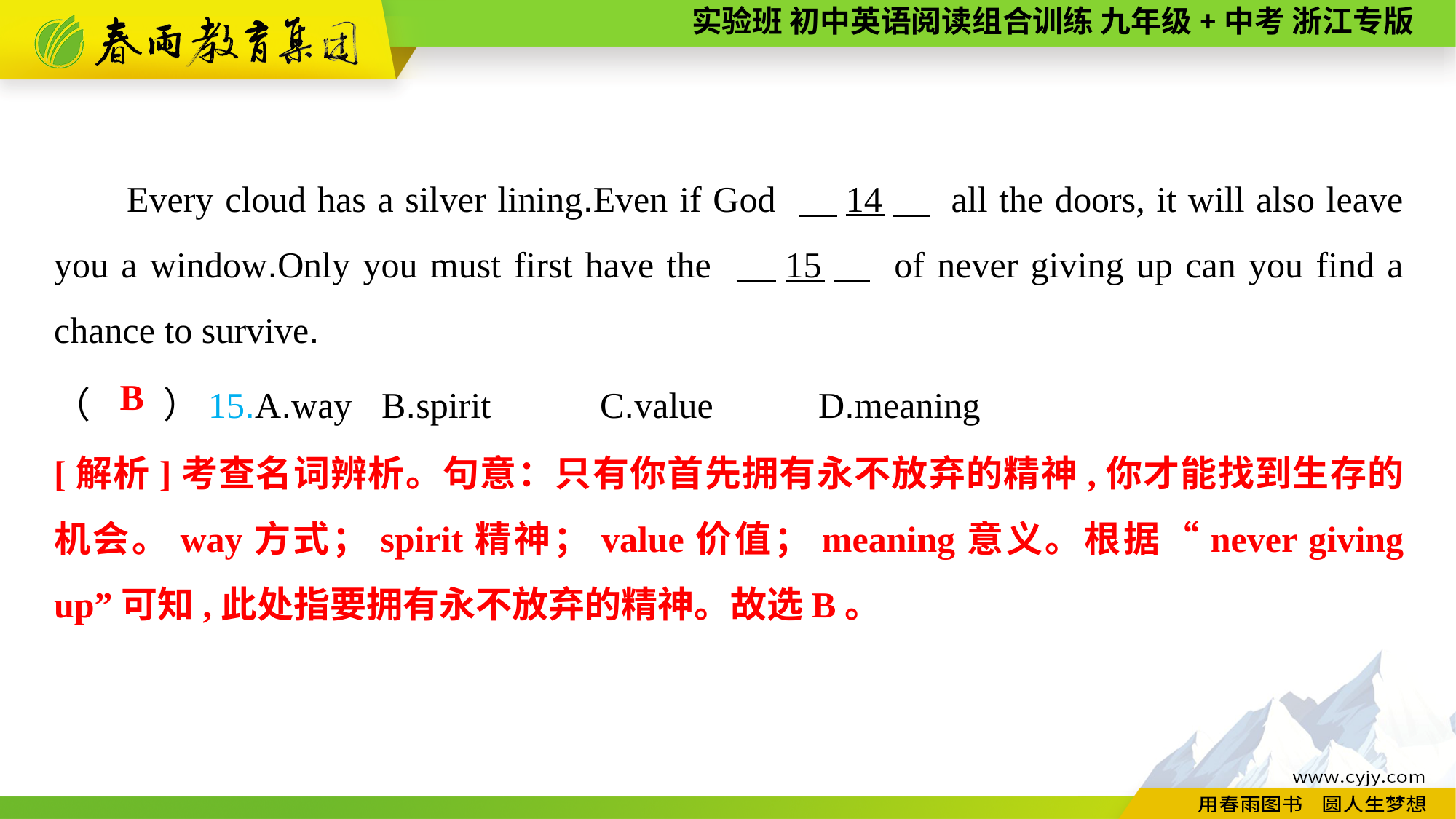

Every cloud has a silver lining.Even if God 　14　 all the doors, it will also leave you a window.Only you must first have the 　15　 of never giving up can you find a chance to survive.
（　　）15.A.way	B.spirit	C.value	D.meaning
B
[解析]考查名词辨析。句意：只有你首先拥有永不放弃的精神,你才能找到生存的机会。way方式；spirit精神；value价值；meaning意义。根据“never giving up”可知,此处指要拥有永不放弃的精神。故选B。